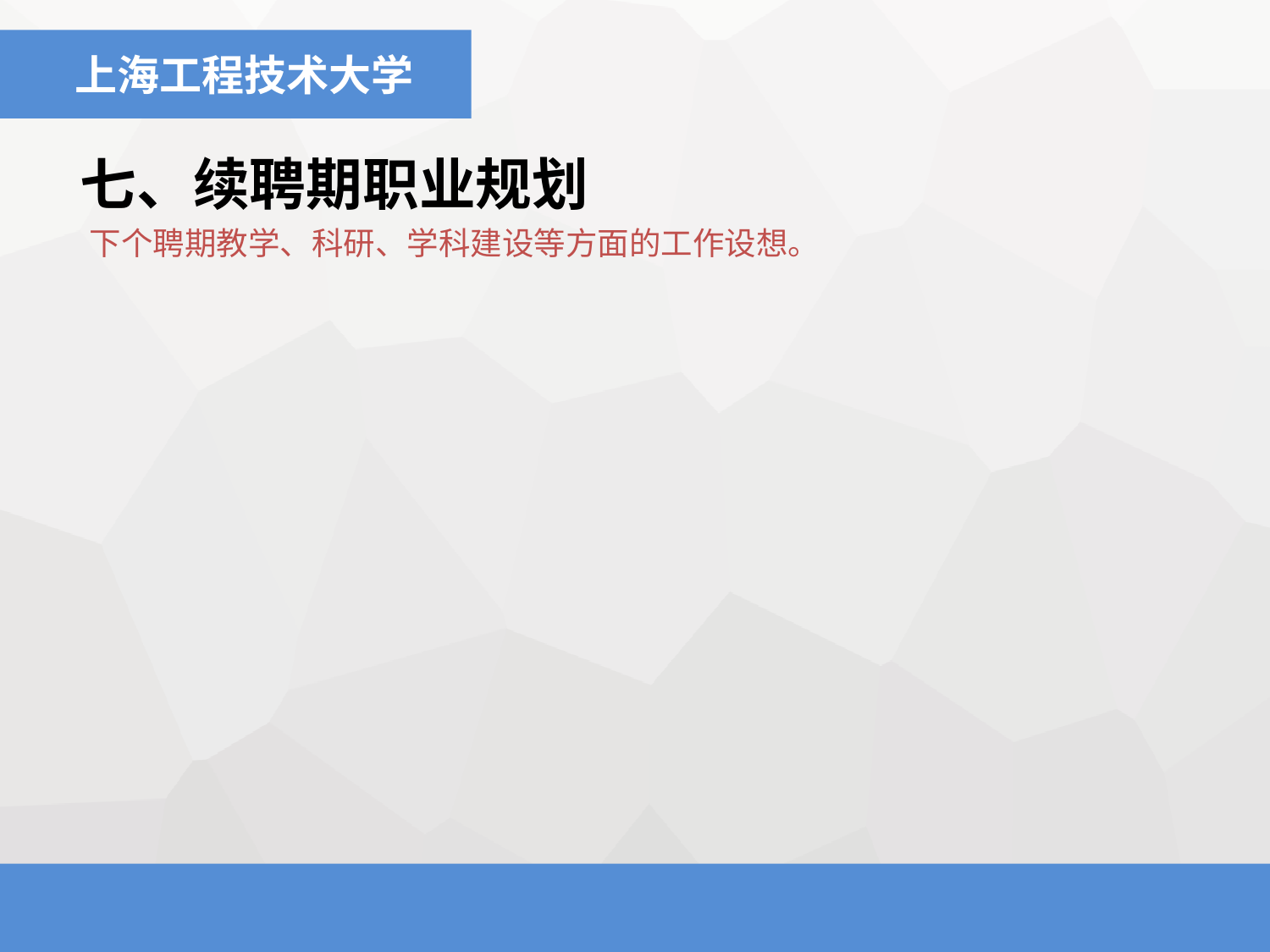

上海工程技术大学
七、续聘期职业规划
下个聘期教学、科研、学科建设等方面的工作设想。